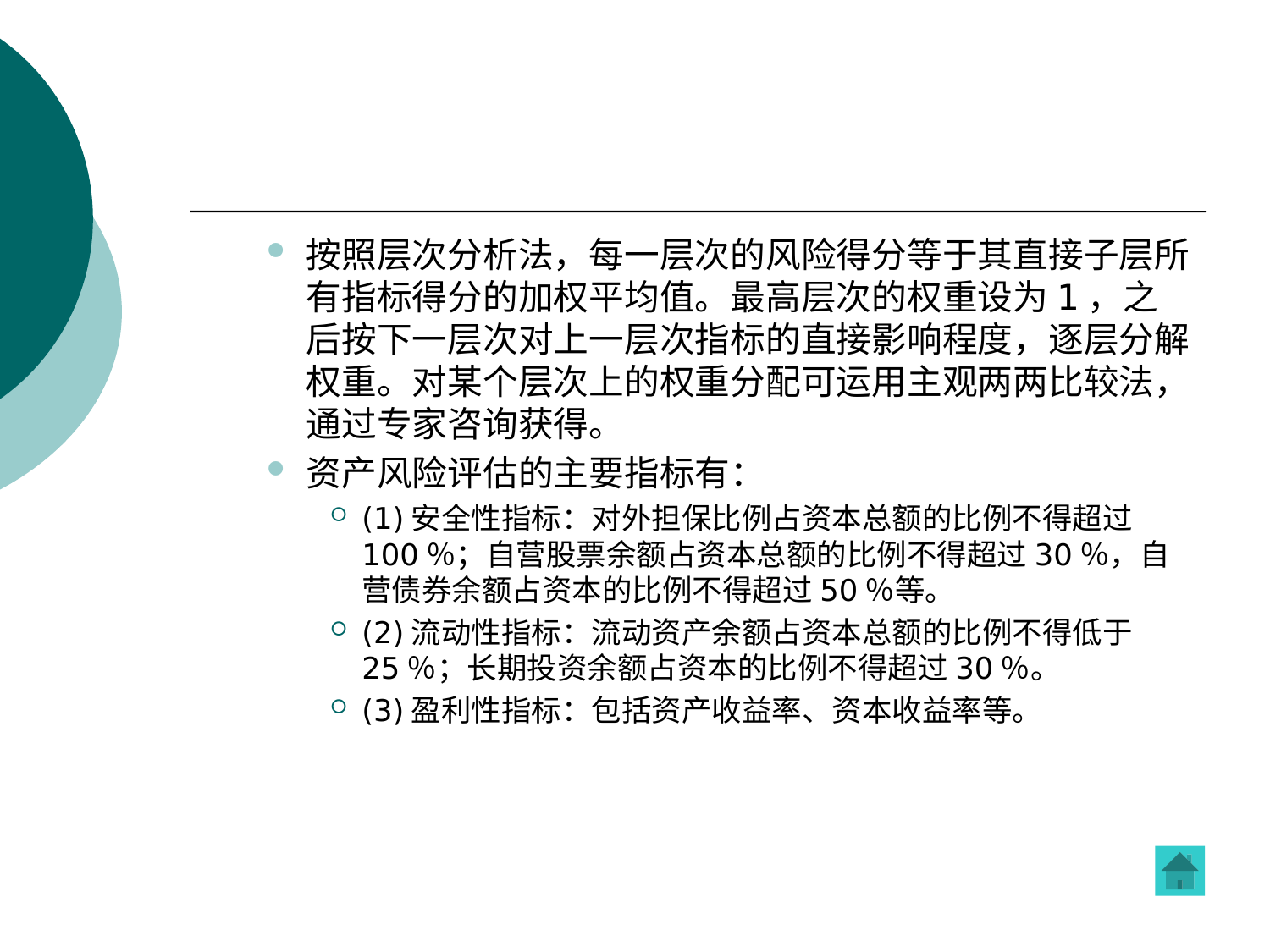

按照层次分析法，每一层次的风险得分等于其直接子层所有指标得分的加权平均值。最高层次的权重设为1，之后按下一层次对上一层次指标的直接影响程度，逐层分解权重。对某个层次上的权重分配可运用主观两两比较法，通过专家咨询获得。
资产风险评估的主要指标有：
(1)安全性指标：对外担保比例占资本总额的比例不得超过100％；自营股票余额占资本总额的比例不得超过30％，自营债券余额占资本的比例不得超过50％等。
(2)流动性指标：流动资产余额占资本总额的比例不得低于25％；长期投资余额占资本的比例不得超过30％。
(3)盈利性指标：包括资产收益率、资本收益率等。